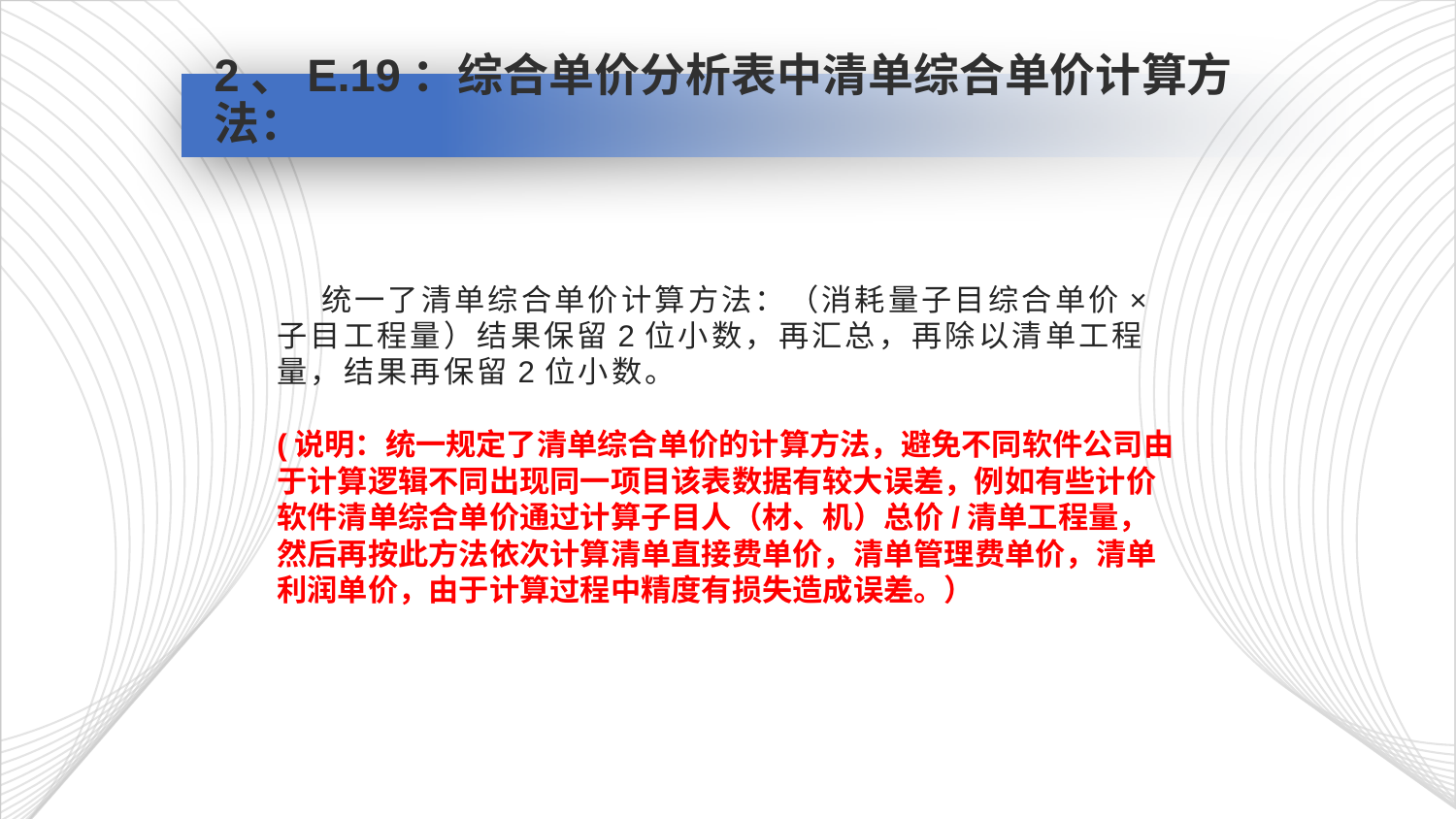

# 2、E.19：综合单价分析表中清单综合单价计算方法：

     统一了清单综合单价计算方法：（消耗量子目综合单价×子目工程量）结果保留2位小数，再汇总，再除以清单工程量，结果再保留2位小数。

(说明：统一规定了清单综合单价的计算方法，避免不同软件公司由于计算逻辑不同出现同一项目该表数据有较大误差，例如有些计价软件清单综合单价通过计算子目人（材、机）总价/清单工程量，然后再按此方法依次计算清单直接费单价，清单管理费单价，清单利润单价，由于计算过程中精度有损失造成误差。）